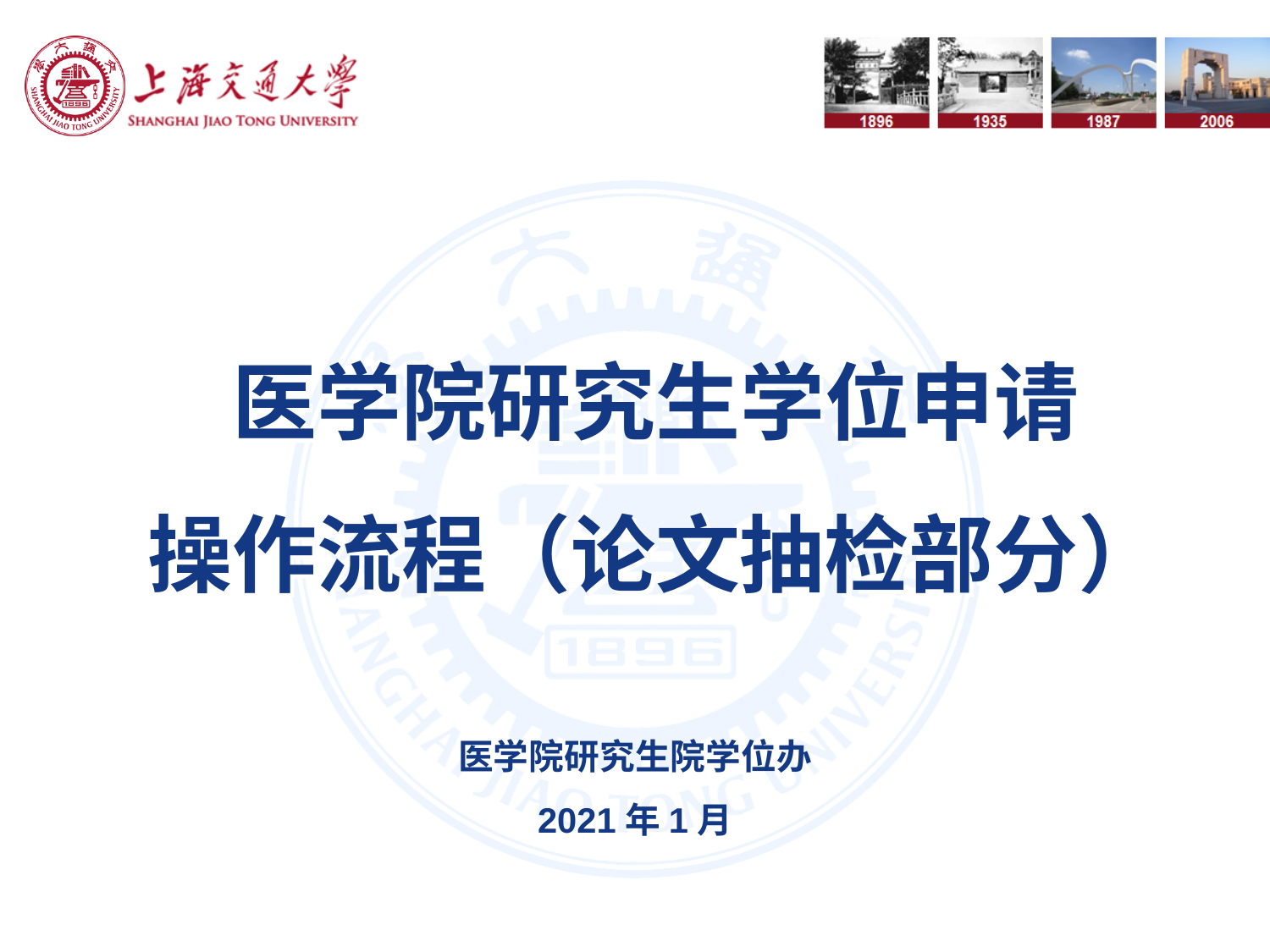

医学院研究生学位申请
操作流程（论文抽检部分）
医学院研究生院学位办
2021年1月